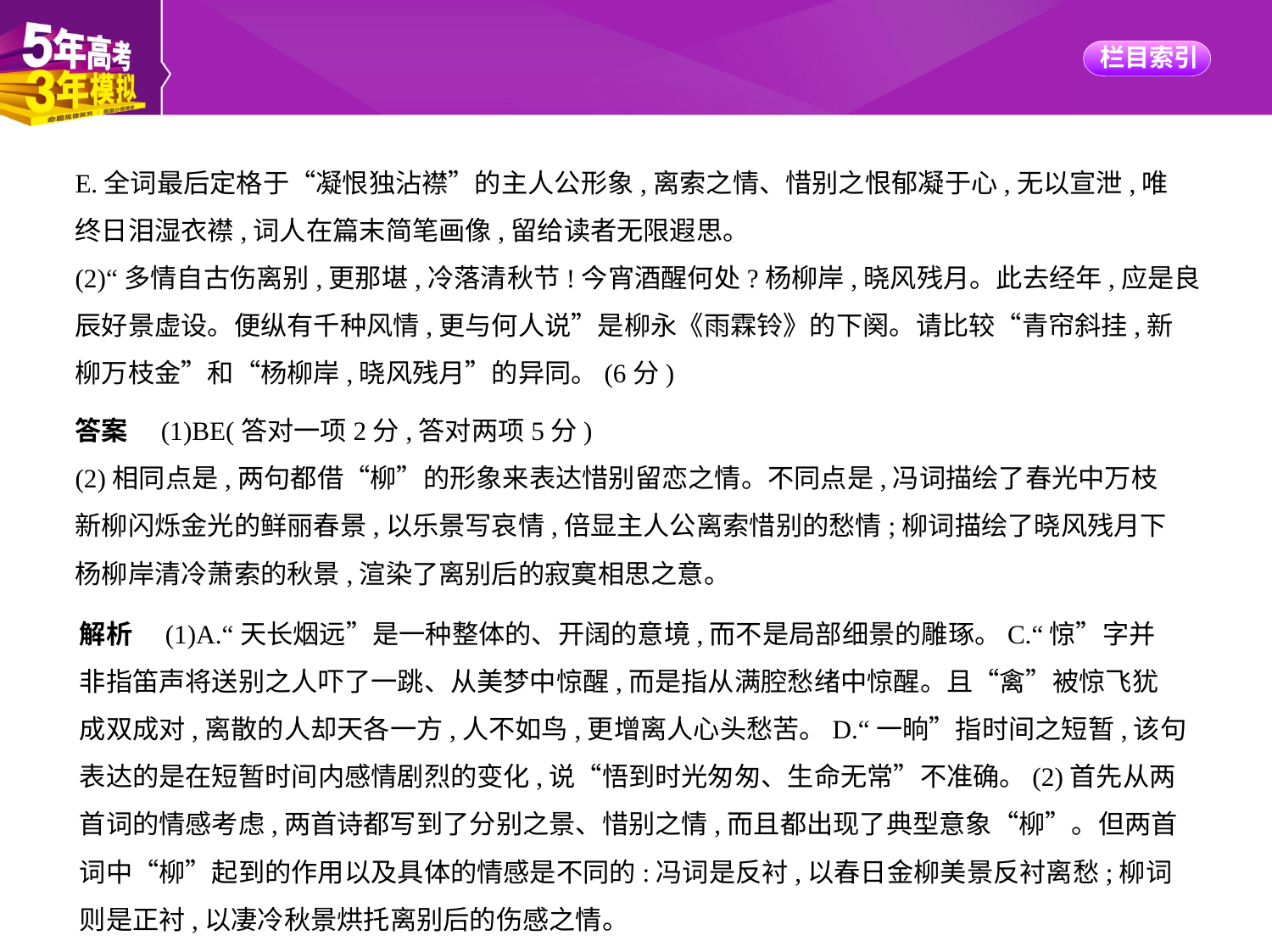

E.全词最后定格于“凝恨独沾襟”的主人公形象,离索之情、惜别之恨郁凝于心,无以宣泄,唯
终日泪湿衣襟,词人在篇末简笔画像,留给读者无限遐思。
(2)“多情自古伤离别,更那堪,冷落清秋节!今宵酒醒何处?杨柳岸,晓风残月。此去经年,应是良
辰好景虚设。便纵有千种风情,更与何人说”是柳永《雨霖铃》的下阕。请比较“青帘斜挂,新
柳万枝金”和“杨柳岸,晓风残月”的异同。(6分)
答案　(1)BE(答对一项2分,答对两项5分)
(2)相同点是,两句都借“柳”的形象来表达惜别留恋之情。不同点是,冯词描绘了春光中万枝
新柳闪烁金光的鲜丽春景,以乐景写哀情,倍显主人公离索惜别的愁情;柳词描绘了晓风残月下
杨柳岸清冷萧索的秋景,渲染了离别后的寂寞相思之意。
解析　(1)A.“天长烟远”是一种整体的、开阔的意境,而不是局部细景的雕琢。C.“惊”字并
非指笛声将送别之人吓了一跳、从美梦中惊醒,而是指从满腔愁绪中惊醒。且“禽”被惊飞犹
成双成对,离散的人却天各一方,人不如鸟,更增离人心头愁苦。D.“一晌”指时间之短暂,该句
表达的是在短暂时间内感情剧烈的变化,说“悟到时光匆匆、生命无常”不准确。(2)首先从两
首词的情感考虑,两首诗都写到了分别之景、惜别之情,而且都出现了典型意象“柳”。但两首
词中“柳”起到的作用以及具体的情感是不同的:冯词是反衬,以春日金柳美景反衬离愁;柳词
则是正衬,以凄冷秋景烘托离别后的伤感之情。